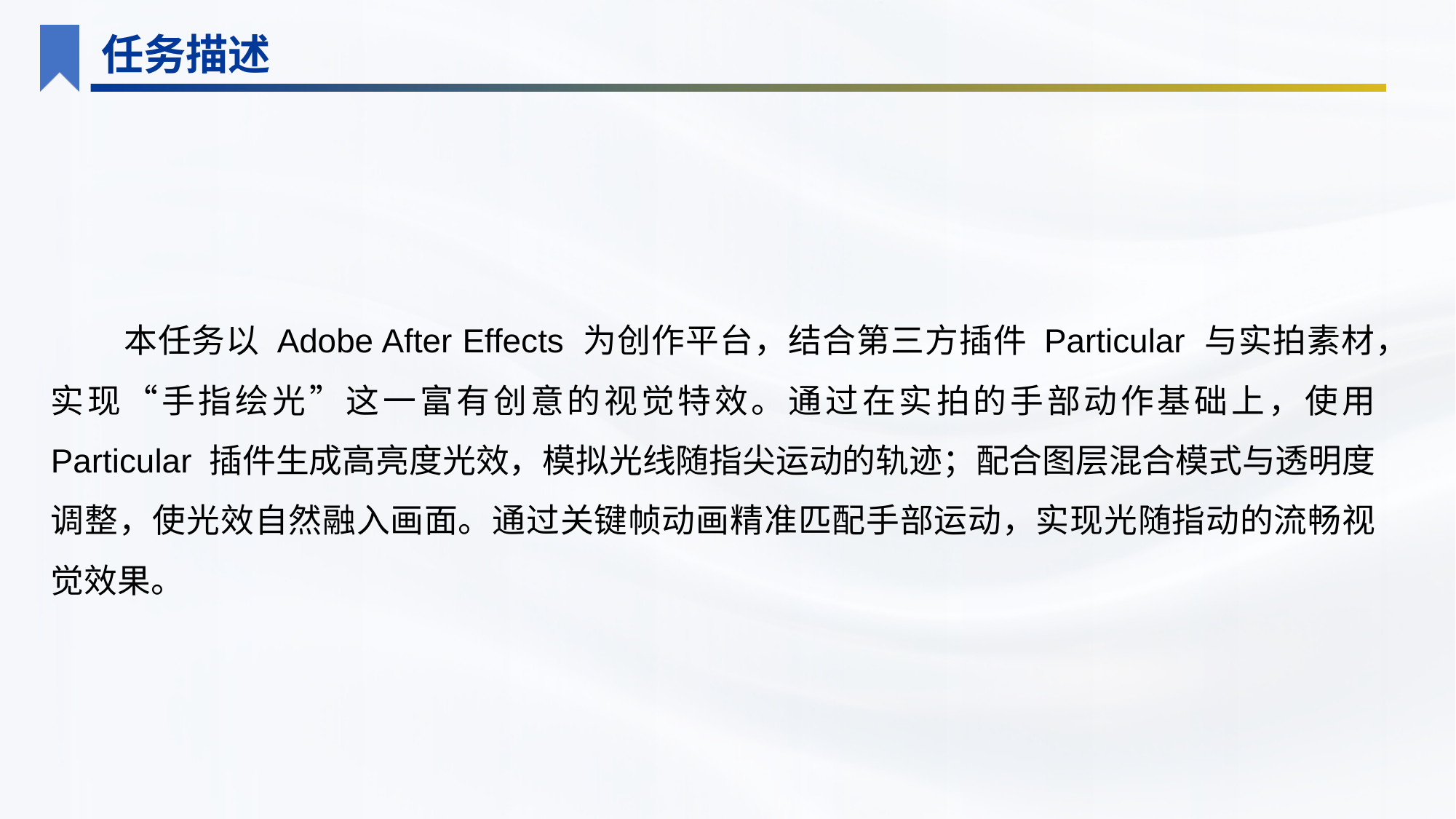

任务描述
本任务以 Adobe After Effects 为创作平台，结合第三方插件 Particular 与实拍素材，实现“手指绘光”这一富有创意的视觉特效。通过在实拍的手部动作基础上，使用 Particular 插件生成高亮度光效，模拟光线随指尖运动的轨迹；配合图层混合模式与透明度调整，使光效自然融入画面。通过关键帧动画精准匹配手部运动，实现光随指动的流畅视觉效果。